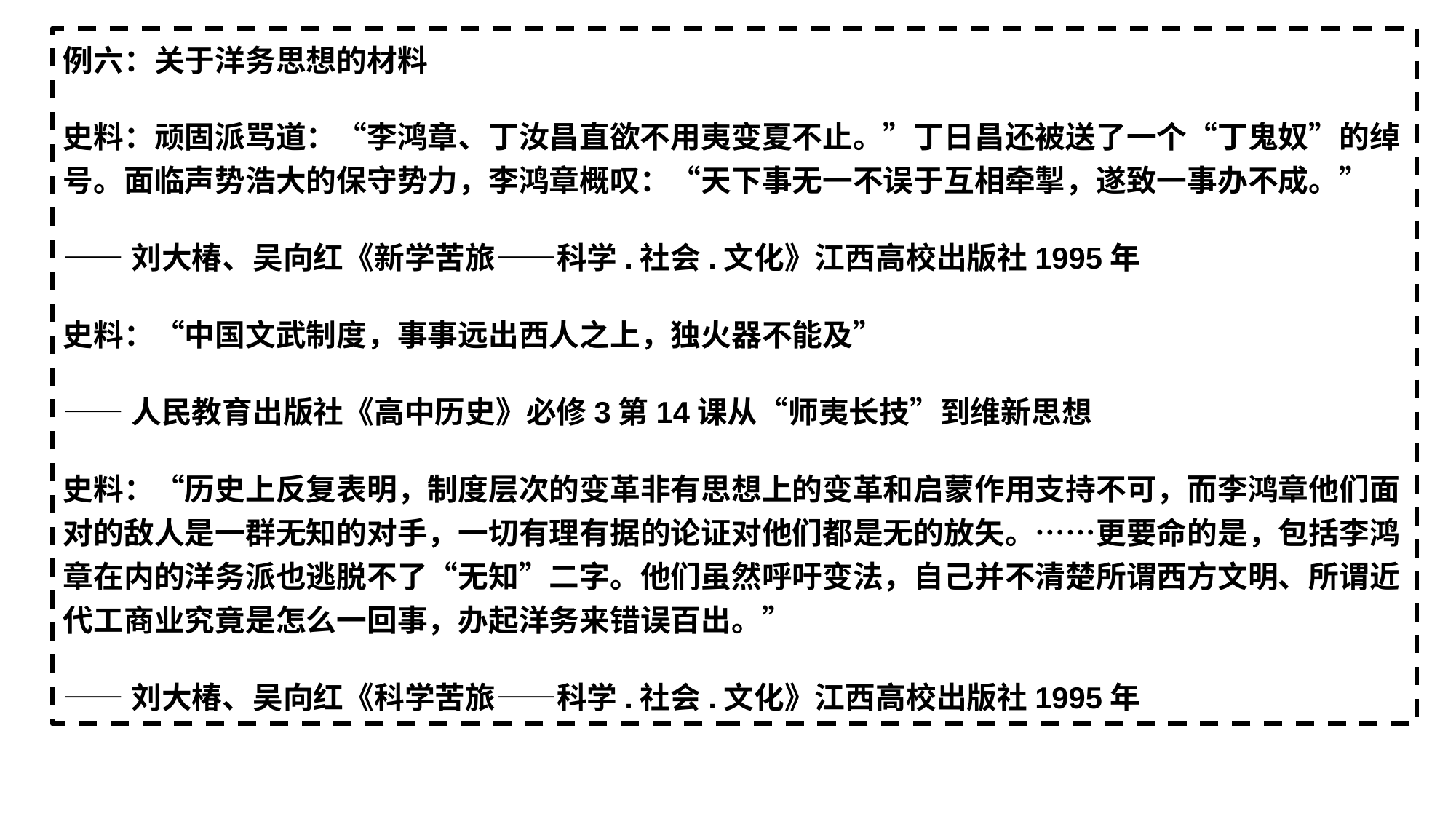

# 例六：关于洋务思想的材料
史料：顽固派骂道：“李鸿章、丁汝昌直欲不用夷变夏不止。”丁日昌还被送了一个“丁鬼奴”的绰号。面临声势浩大的保守势力，李鸿章概叹：“天下事无一不误于互相牵掣，遂致一事办不成。”
——刘大椿、吴向红《新学苦旅——科学.社会.文化》江西高校出版社1995年
史料：“中国文武制度，事事远出西人之上，独火器不能及”
——人民教育出版社《高中历史》必修3第14课从“师夷长技”到维新思想
史料：“历史上反复表明，制度层次的变革非有思想上的变革和启蒙作用支持不可，而李鸿章他们面对的敌人是一群无知的对手，一切有理有据的论证对他们都是无的放矢。……更要命的是，包括李鸿章在内的洋务派也逃脱不了“无知”二字。他们虽然呼吁变法，自己并不清楚所谓西方文明、所谓近代工商业究竟是怎么一回事，办起洋务来错误百出。”
——刘大椿、吴向红《科学苦旅——科学.社会.文化》江西高校出版社1995年